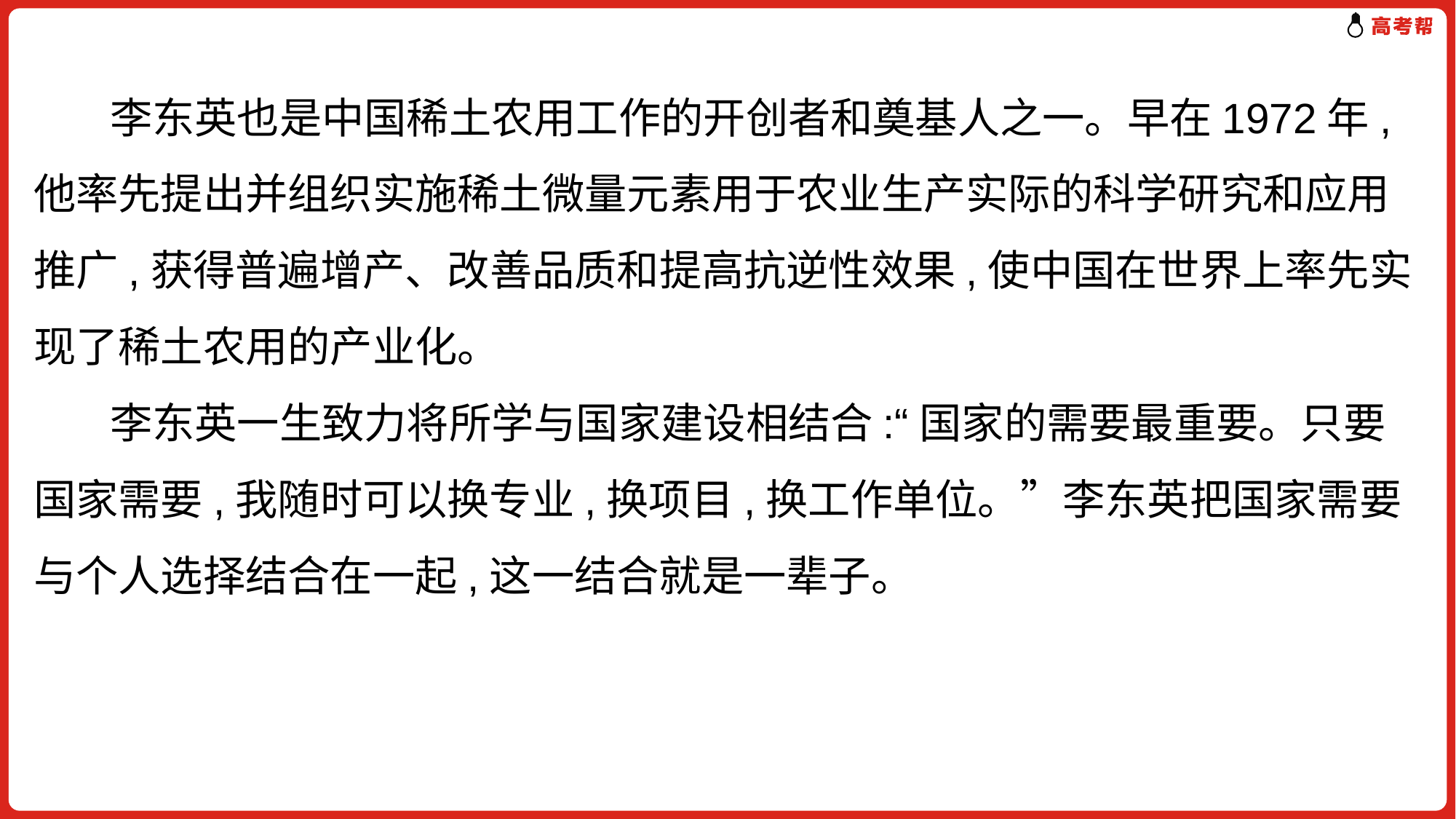

李东英也是中国稀土农用工作的开创者和奠基人之一。早在1972年,他率先提出并组织实施稀土微量元素用于农业生产实际的科学研究和应用推广,获得普遍增产、改善品质和提高抗逆性效果,使中国在世界上率先实现了稀土农用的产业化。
       李东英一生致力将所学与国家建设相结合:“国家的需要最重要。只要国家需要,我随时可以换专业,换项目,换工作单位。”李东英把国家需要与个人选择结合在一起,这一结合就是一辈子。